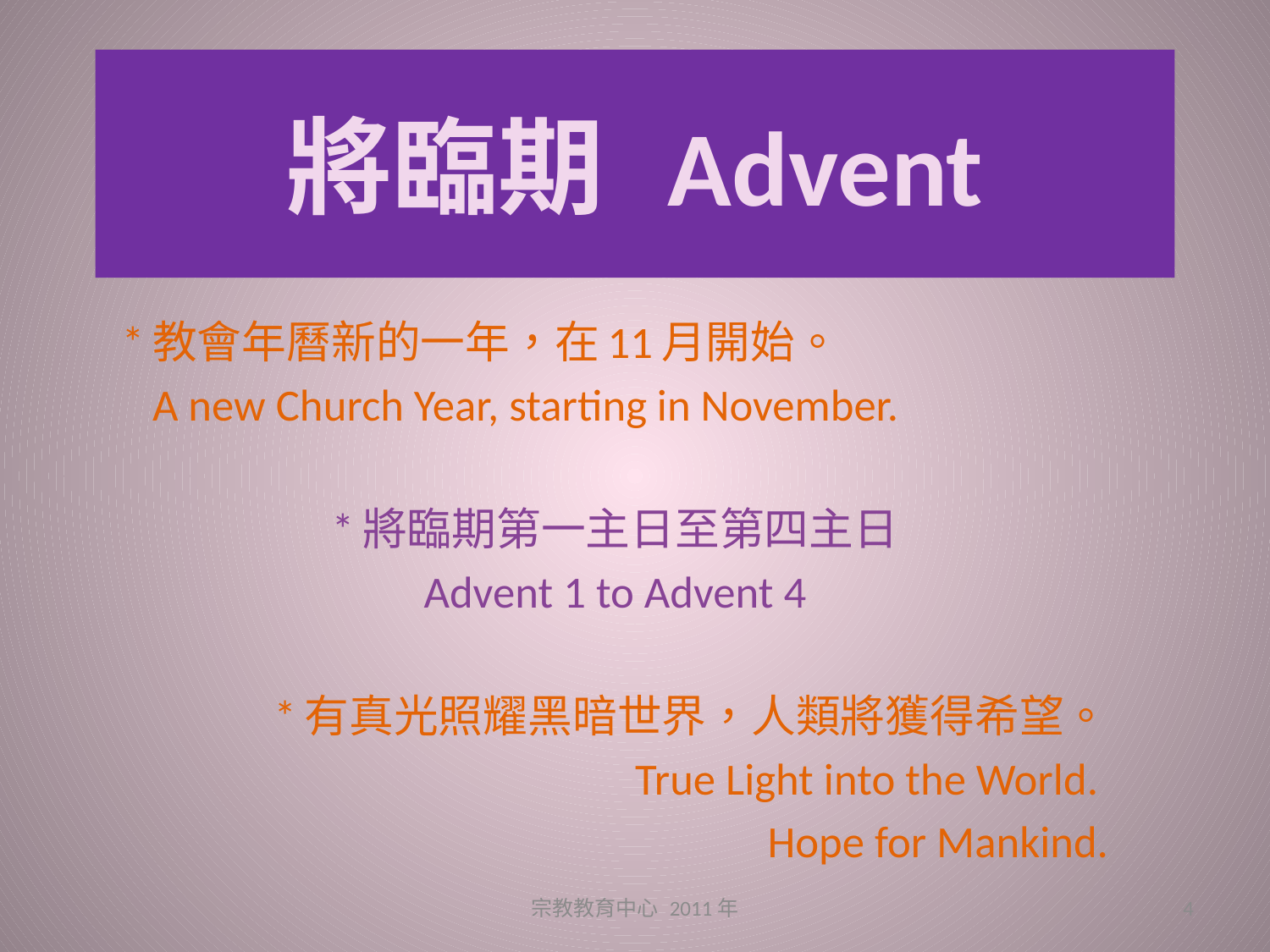

# 將臨期	Advent
*教會年曆新的一年，在11月開始。
   A new Church Year, starting in November.

*將臨期第一主日至第四主日
Advent 1 to Advent 4

*有真光照耀黑暗世界，人類將獲得希望。
True Light into the World.
Hope for Mankind.
宗教教育中心 2011年
4